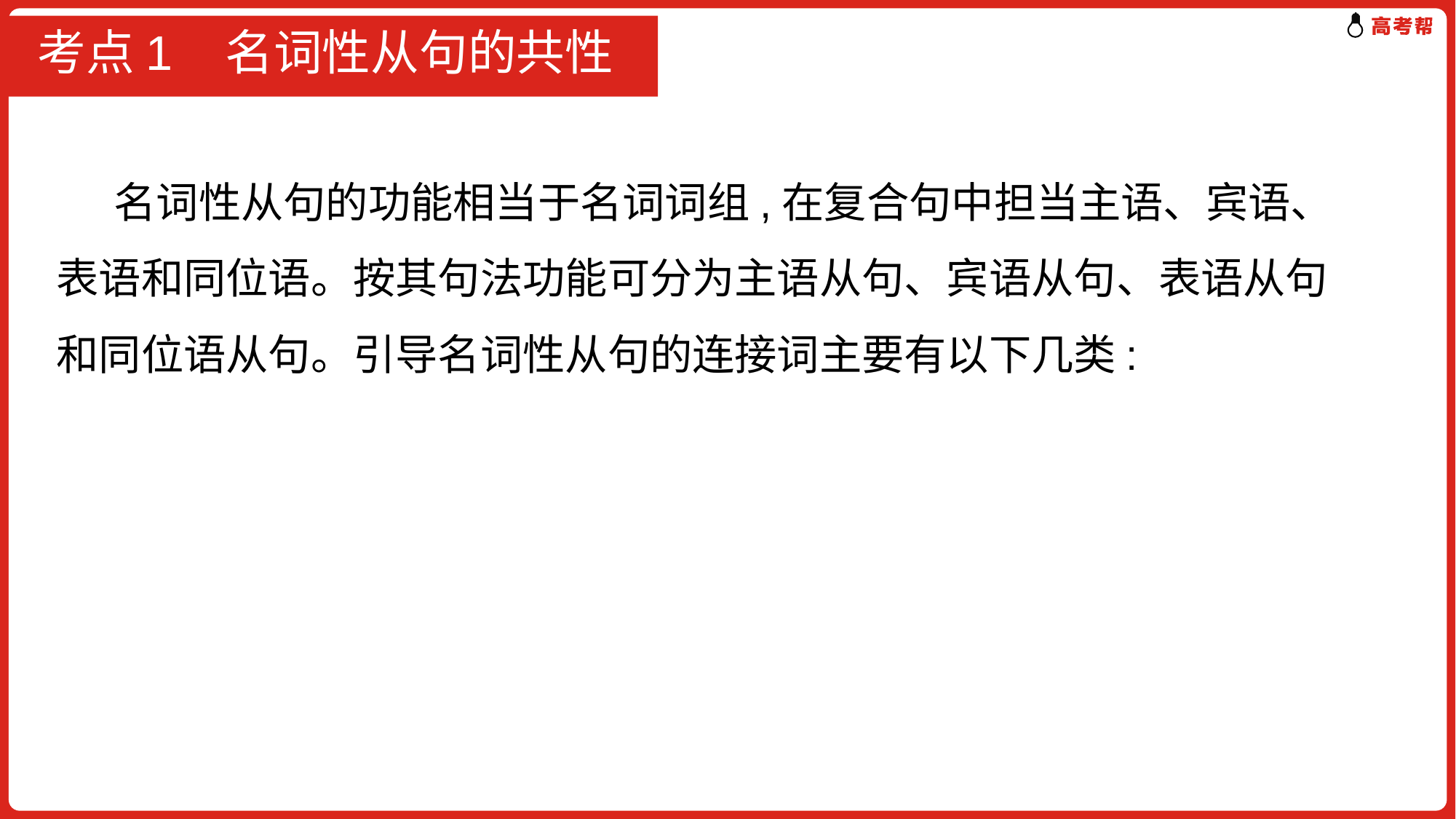

# 考点1   名词性从句的共性
     名词性从句的功能相当于名词词组,在复合句中担当主语、宾语、表语和同位语。按其句法功能可分为主语从句、宾语从句、表语从句和同位语从句。引导名词性从句的连接词主要有以下几类: